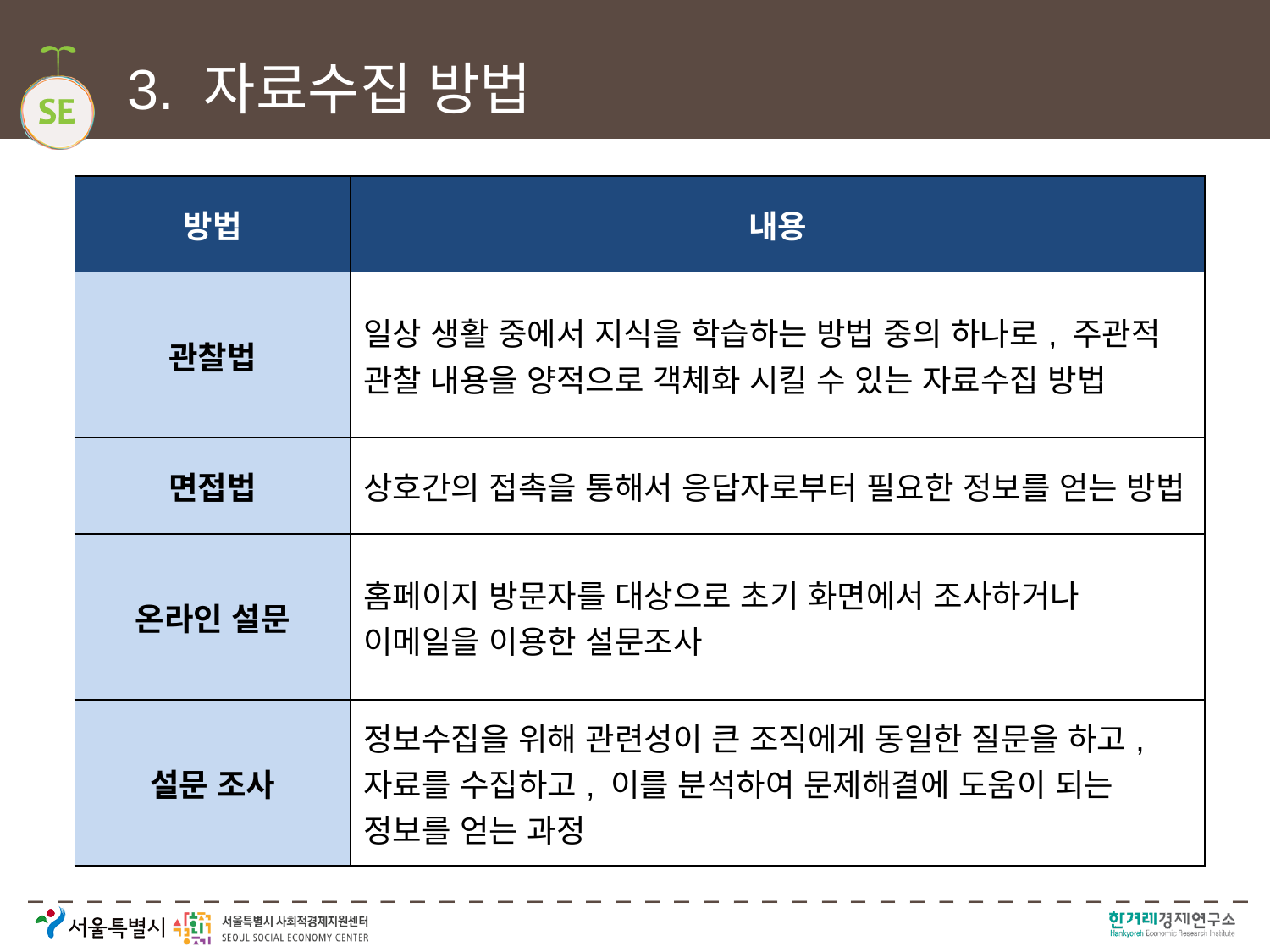

# 3. 자료수집 방법
| 방법 | 내용 |
| --- | --- |
| 관찰법 | 일상 생활 중에서 지식을 학습하는 방법 중의 하나로, 주관적 관찰 내용을 양적으로 객체화 시킬 수 있는 자료수집 방법 |
| 면접법 | 상호간의 접촉을 통해서 응답자로부터 필요한 정보를 얻는 방법 |
| 온라인 설문 | 홈페이지 방문자를 대상으로 초기 화면에서 조사하거나 이메일을 이용한 설문조사 |
| 설문 조사 | 정보수집을 위해 관련성이 큰 조직에게 동일한 질문을 하고, 자료를 수집하고, 이를 분석하여 문제해결에 도움이 되는 정보를 얻는 과정 |